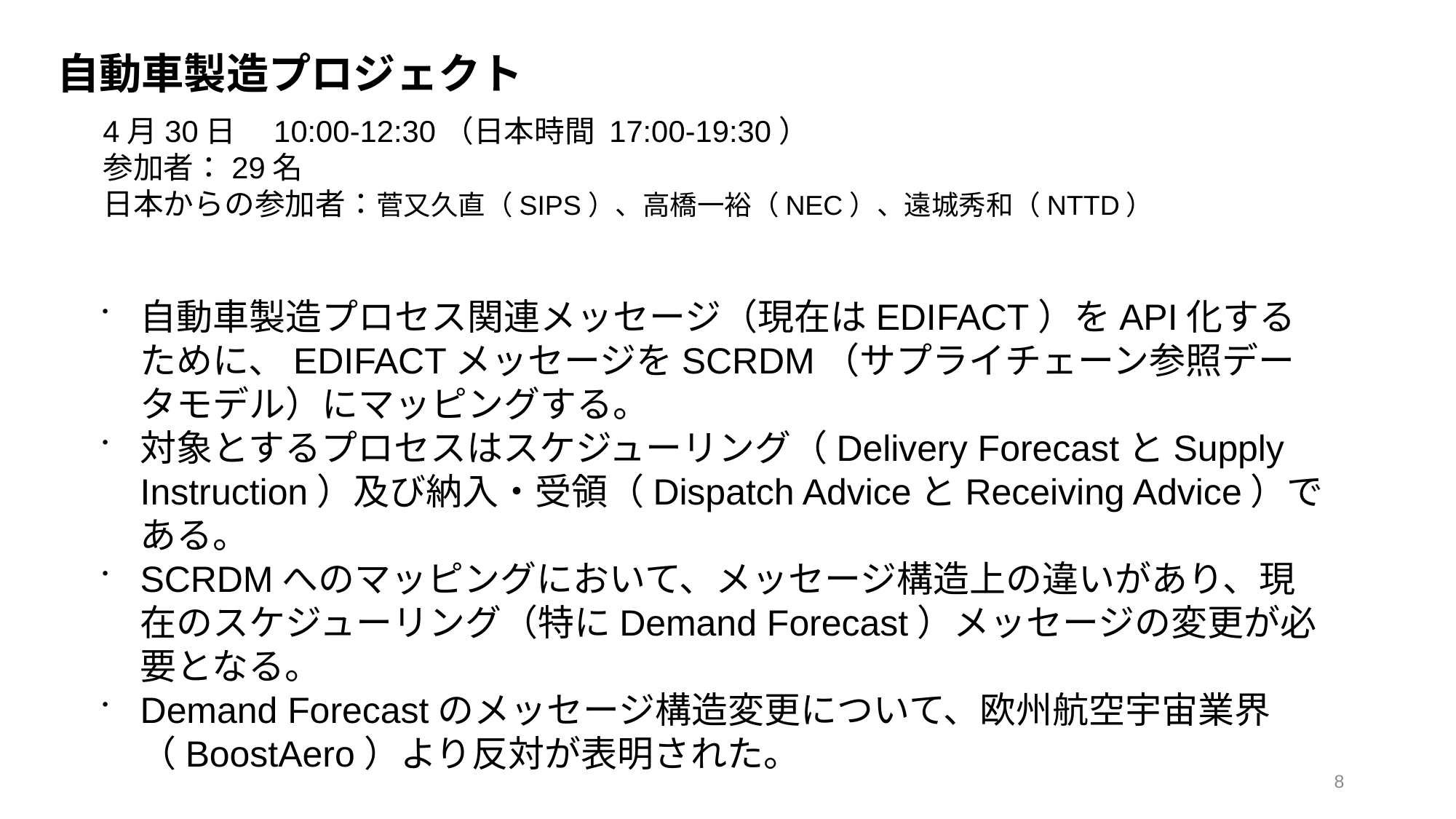

自動車製造プロジェクト
4月30日　10:00-12:30（日本時間 17:00-19:30）
参加者：29名
日本からの参加者：菅又久直（SIPS）、高橋一裕（NEC）、遠城秀和（NTTD）
自動車製造プロセス関連メッセージ（現在はEDIFACT）をAPI化するために、EDIFACTメッセージをSCRDM（サプライチェーン参照データモデル）にマッピングする。
対象とするプロセスはスケジューリング（Delivery ForecastとSupply Instruction）及び納入・受領（Dispatch AdviceとReceiving Advice）である。
SCRDMへのマッピングにおいて、メッセージ構造上の違いがあり、現在のスケジューリング（特にDemand Forecast）メッセージの変更が必要となる。
Demand Forecastのメッセージ構造変更について、欧州航空宇宙業界（BoostAero）より反対が表明された。

8